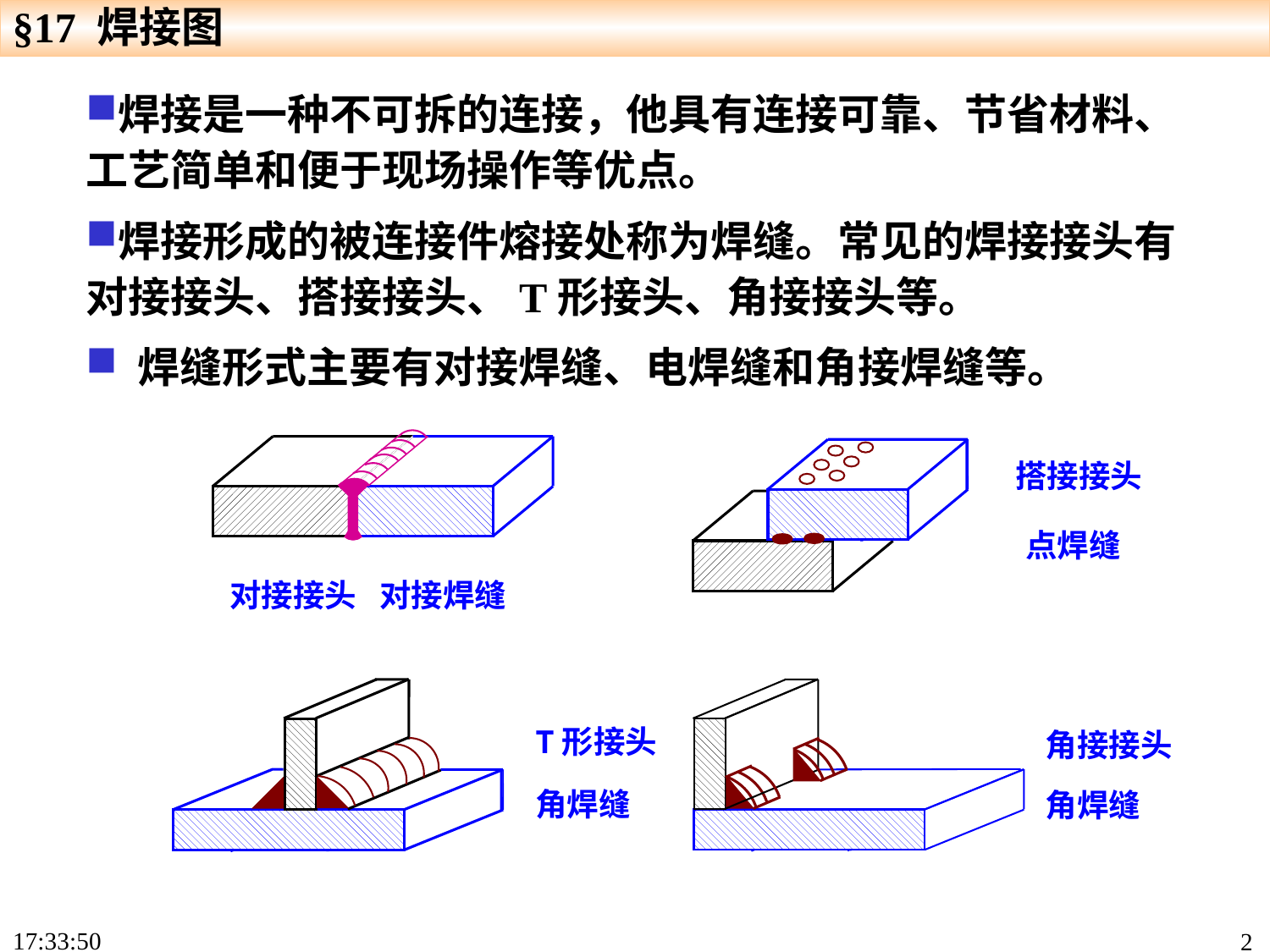

§17 焊接图
焊接是一种不可拆的连接，他具有连接可靠、节省材料、工艺简单和便于现场操作等优点。
焊接形成的被连接件熔接处称为焊缝。常见的焊接接头有对接接头、搭接接头、T形接头、角接接头等。
 焊缝形式主要有对接焊缝、电焊缝和角接焊缝等。

对接接头
对接焊缝

搭接接头
点焊缝

T形接头
角焊缝

角接接头
角焊缝
17:33:50
2